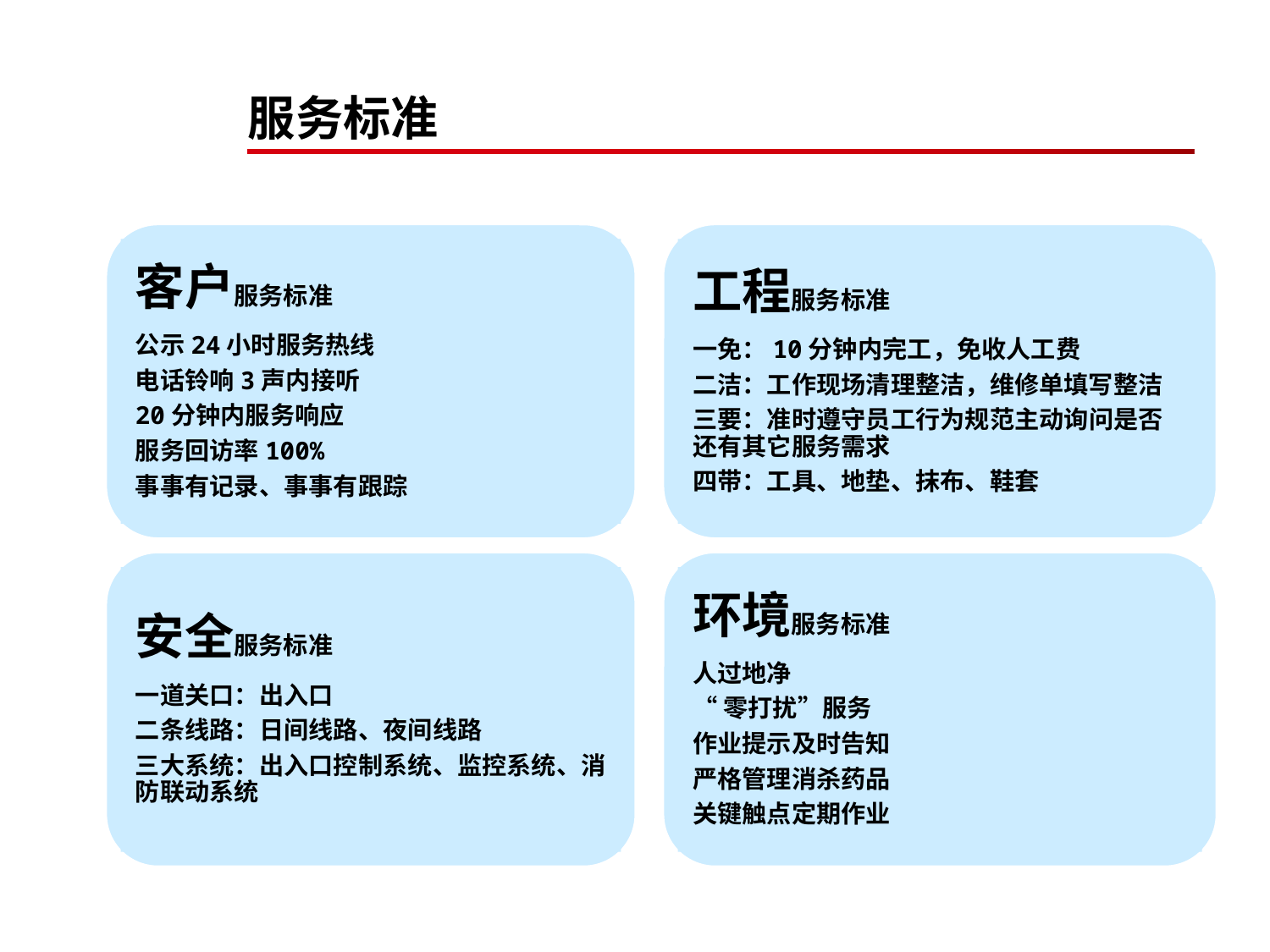

# 服务标准

客户服务标准
公示24小时服务热线
电话铃响3声内接听
20分钟内服务响应
服务回访率100%
事事有记录、事事有跟踪

工程服务标准
一免：10分钟内完工，免收人工费
二洁：工作现场清理整洁，维修单填写整洁
三要：准时遵守员工行为规范主动询问是否还有其它服务需求
四带：工具、地垫、抹布、鞋套

安全服务标准
一道关口：出入口
二条线路：日间线路、夜间线路
三大系统：出入口控制系统、监控系统、消防联动系统

环境服务标准
人过地净
“零打扰”服务
作业提示及时告知
严格管理消杀药品
关键触点定期作业